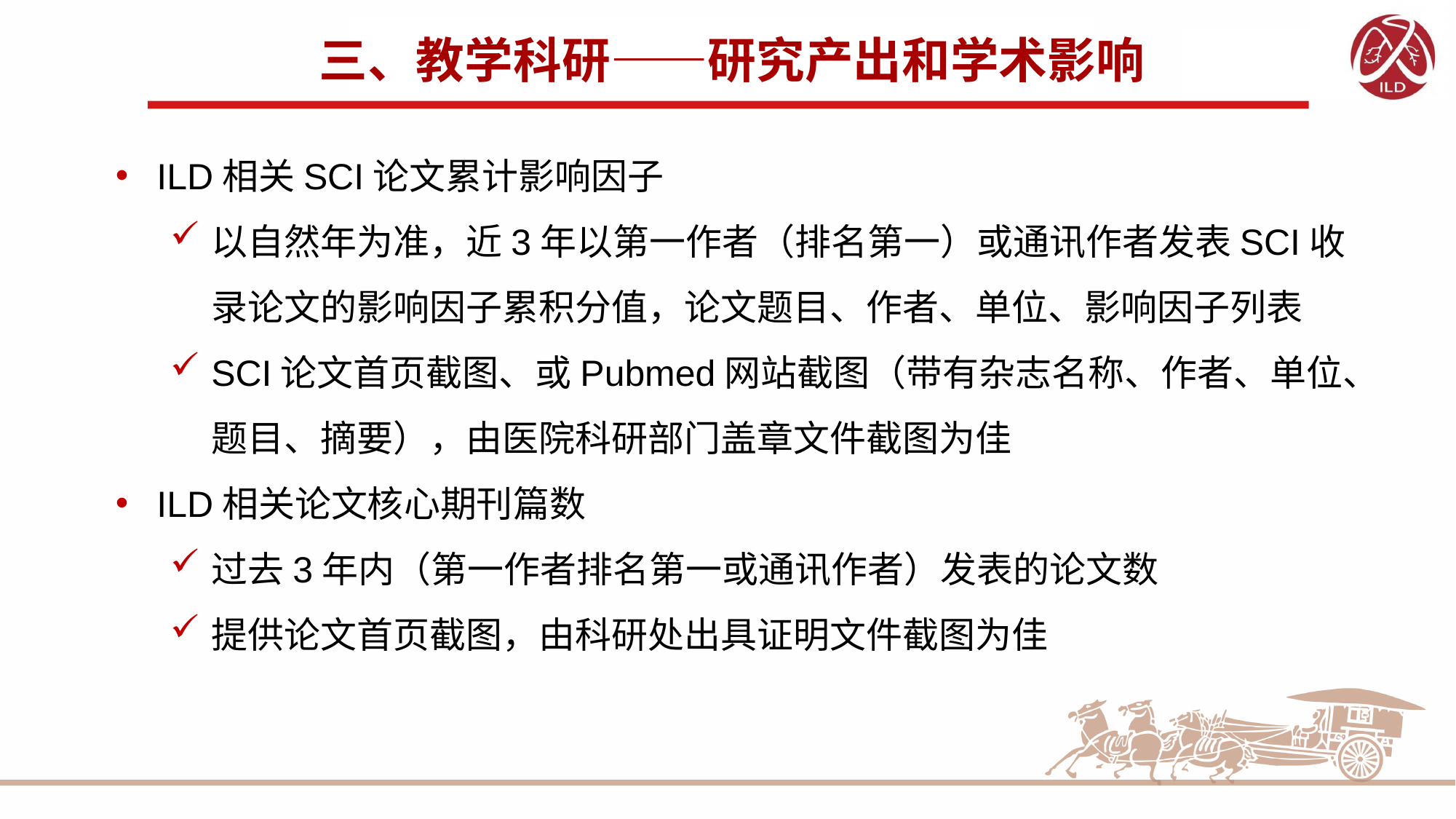

# 三、教学科研——研究产出和学术影响
ILD相关SCI论文累计影响因子
以自然年为准，近3年以第一作者（排名第一）或通讯作者发表SCI收录论文的影响因子累积分值，论文题目、作者、单位、影响因子列表
SCI论文首页截图、或Pubmed网站截图（带有杂志名称、作者、单位、题目、摘要），由医院科研部门盖章文件截图为佳
ILD相关论文核心期刊篇数
过去3年内（第一作者排名第一或通讯作者）发表的论文数
提供论文首页截图，由科研处出具证明文件截图为佳